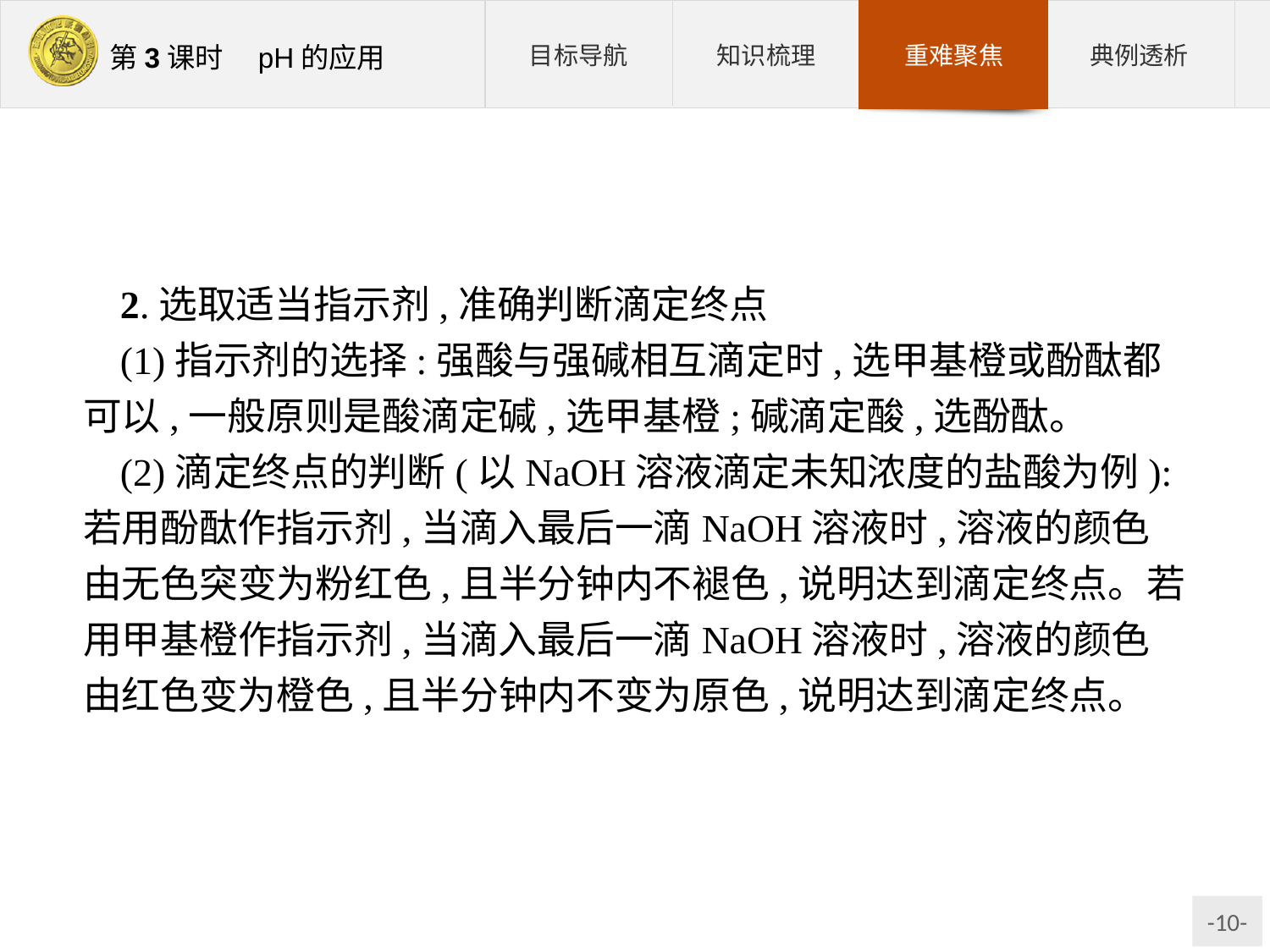

2.选取适当指示剂,准确判断滴定终点
(1)指示剂的选择:强酸与强碱相互滴定时,选甲基橙或酚酞都可以,一般原则是酸滴定碱,选甲基橙;碱滴定酸,选酚酞。
(2)滴定终点的判断(以NaOH溶液滴定未知浓度的盐酸为例):若用酚酞作指示剂,当滴入最后一滴NaOH溶液时,溶液的颜色由无色突变为粉红色,且半分钟内不褪色,说明达到滴定终点。若用甲基橙作指示剂,当滴入最后一滴NaOH溶液时,溶液的颜色由红色变为橙色,且半分钟内不变为原色,说明达到滴定终点。